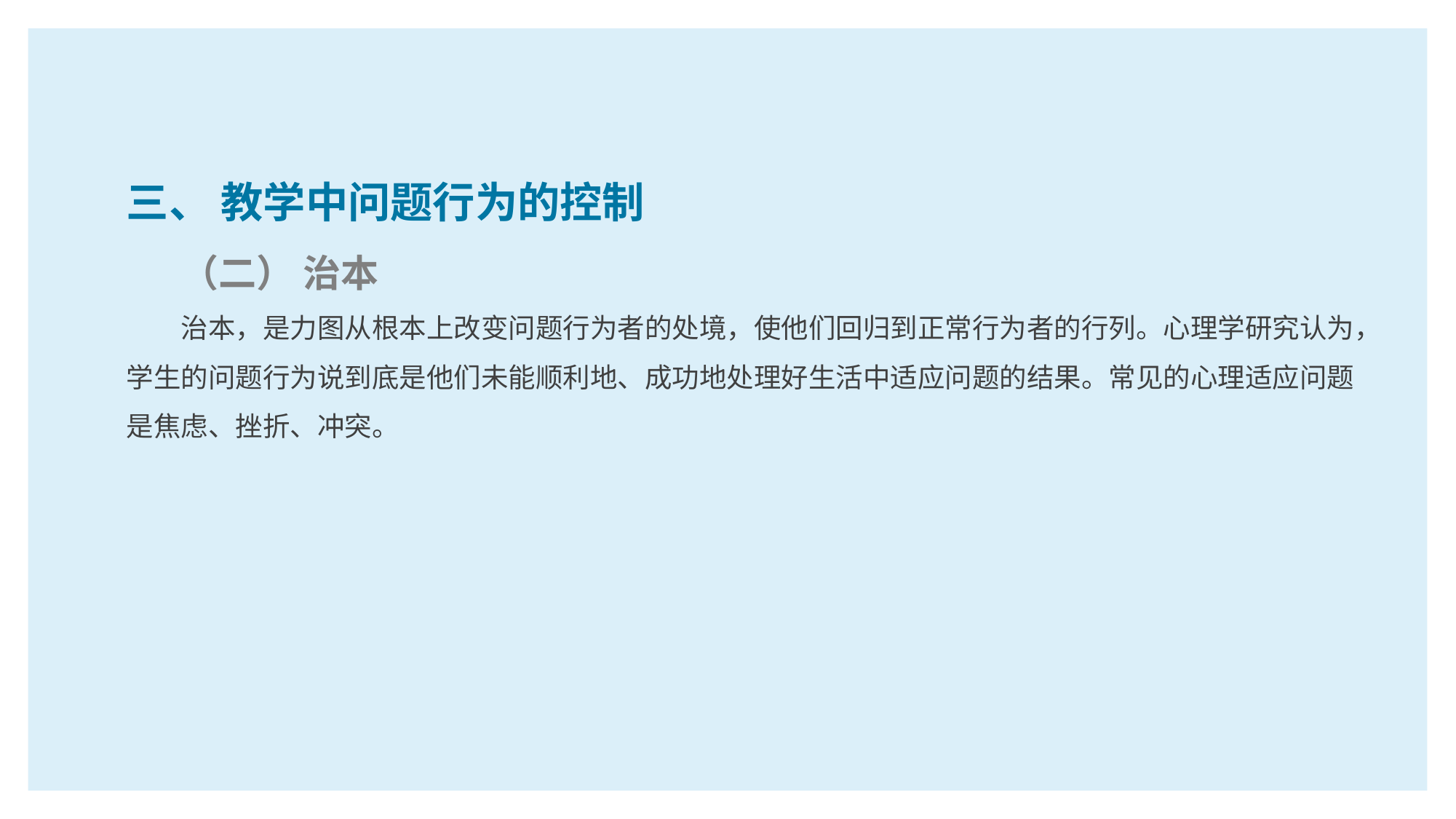

三、 教学中问题行为的控制
（二） 治本
治本，是力图从根本上改变问题行为者的处境，使他们回归到正常行为者的行列。心理学研究认为，学生的问题行为说到底是他们未能顺利地、成功地处理好生活中适应问题的结果。常见的心理适应问题是焦虑、挫折、冲突。